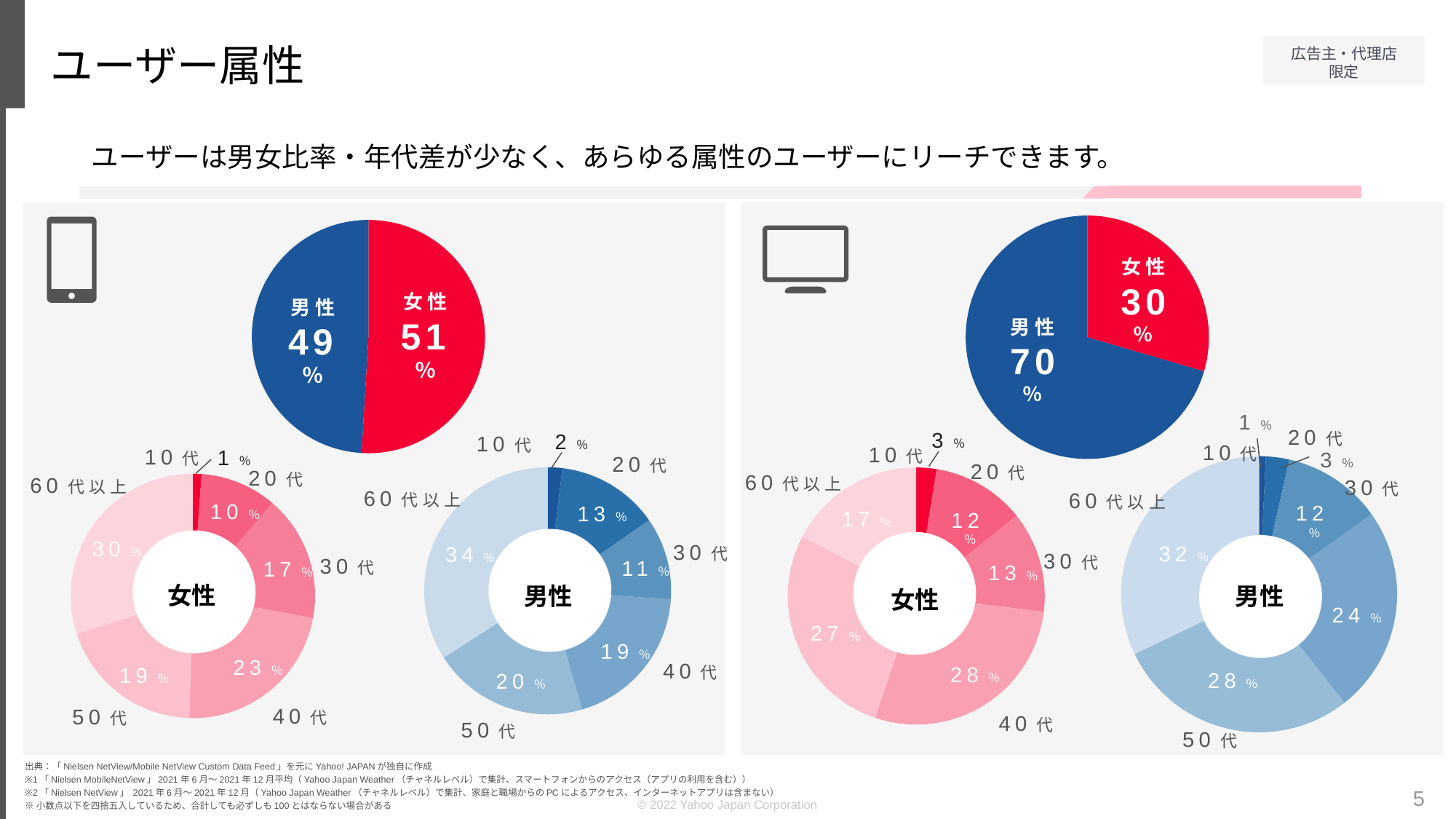

ユーザー属性
ユーザーは男女比率・年代差が少なく、あらゆる属性のユーザーにリーチできます。

### Chart

| Category |  |
|---|---|

女性
30
％
男性
70
％
1％
20代
3％
10代
10代
3％

### Chart

| Category |  |
|---|---|
20代
60代以上

### Chart

| Category |  |
|---|---|
30代
60代以上
12％
17％
12％

32％
30代
13％
男性
女性
24％
27％
28％
28％
40代
50代

### Chart

| Category |  |
|---|---|
女性
51
％
男性
49
％
2％
10代
10代
1％
20代
20代
60代以上

### Chart

| Category |  |
|---|---|

### Chart

| Category |  |
|---|---|
60代以上
10％
13％

30％

30代
34％
30代
11％
17％
女性
男性
19％
23％
40代
19％
20％
40代
50代
50代
出典：「Nielsen NetView/Mobile NetView Custom Data Feed」を元にYahoo! JAPANが独自に作成
※1「Nielsen MobileNetView」2021年6月～2021年12月平均（Yahoo Japan Weather（チャネルレベル）で集計、スマートフォンからのアクセス（アプリの利用を含む））
※2「Nielsen NetView」 2021年6月～2021年12月（Yahoo Japan Weather（チャネルレベル）で集計、家庭と職場からのPCによるアクセス、インターネットアプリは含まない）
※小数点以下を四捨五入しているため、合計しても必ずしも100とはならない場合がある
5
© 2022 Yahoo Japan Corporation